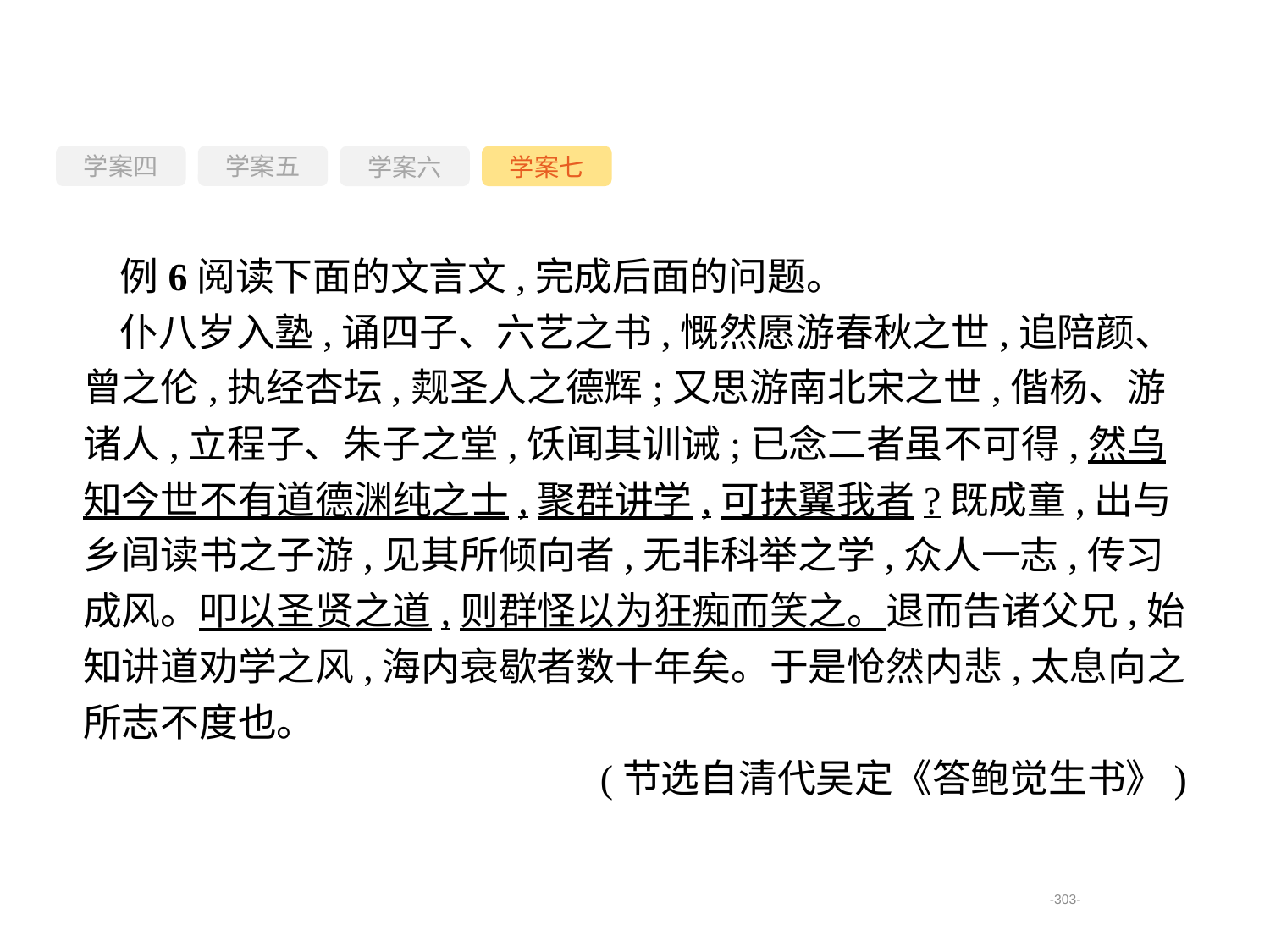

学案四
学案六
学案七
学案五
例6阅读下面的文言文,完成后面的问题。
仆八岁入塾,诵四子、六艺之书,慨然愿游春秋之世,追陪颜、曾之伦,执经杏坛,觌圣人之德辉;又思游南北宋之世,偕杨、游诸人,立程子、朱子之堂,饫闻其训诫;已念二者虽不可得,然乌知今世不有道德渊纯之士,聚群讲学,可扶翼我者?既成童,出与乡闾读书之子游,见其所倾向者,无非科举之学,众人一志,传习成风。叩以圣贤之道,则群怪以为狂痴而笑之。退而告诸父兄,始知讲道劝学之风,海内衰歇者数十年矣。于是怆然内悲,太息向之所志不度也。
(节选自清代吴定《答鲍觉生书》)
-303-